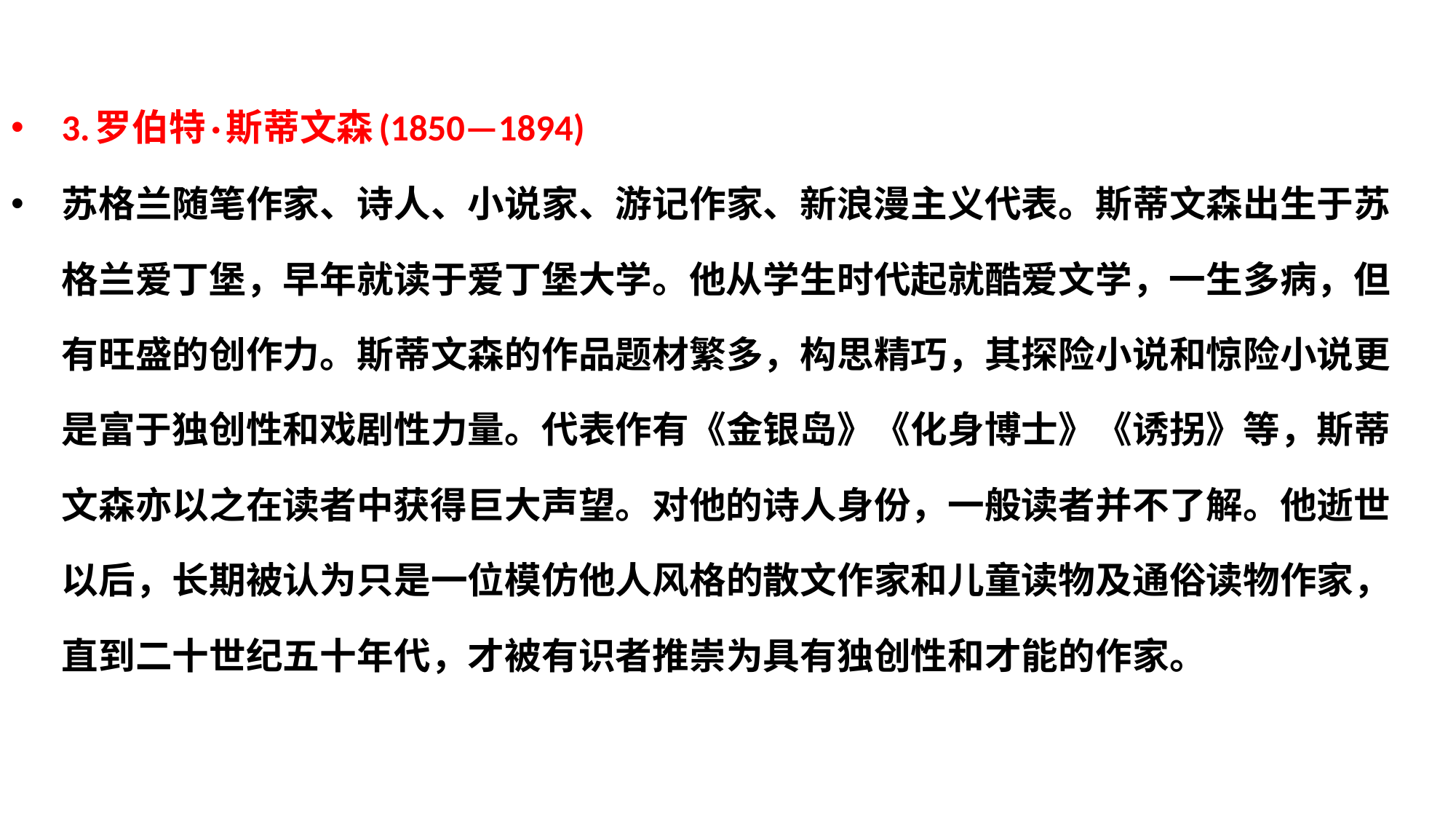

3.罗伯特·斯蒂文森(1850—1894)
苏格兰随笔作家、诗人、小说家、游记作家、新浪漫主义代表。斯蒂文森出生于苏格兰爱丁堡，早年就读于爱丁堡大学。他从学生时代起就酷爱文学，一生多病，但有旺盛的创作力。斯蒂文森的作品题材繁多，构思精巧，其探险小说和惊险小说更是富于独创性和戏剧性力量。代表作有《金银岛》《化身博士》《诱拐》等，斯蒂文森亦以之在读者中获得巨大声望。对他的诗人身份，一般读者并不了解。他逝世以后，长期被认为只是一位模仿他人风格的散文作家和儿童读物及通俗读物作家，直到二十世纪五十年代，才被有识者推崇为具有独创性和才能的作家。